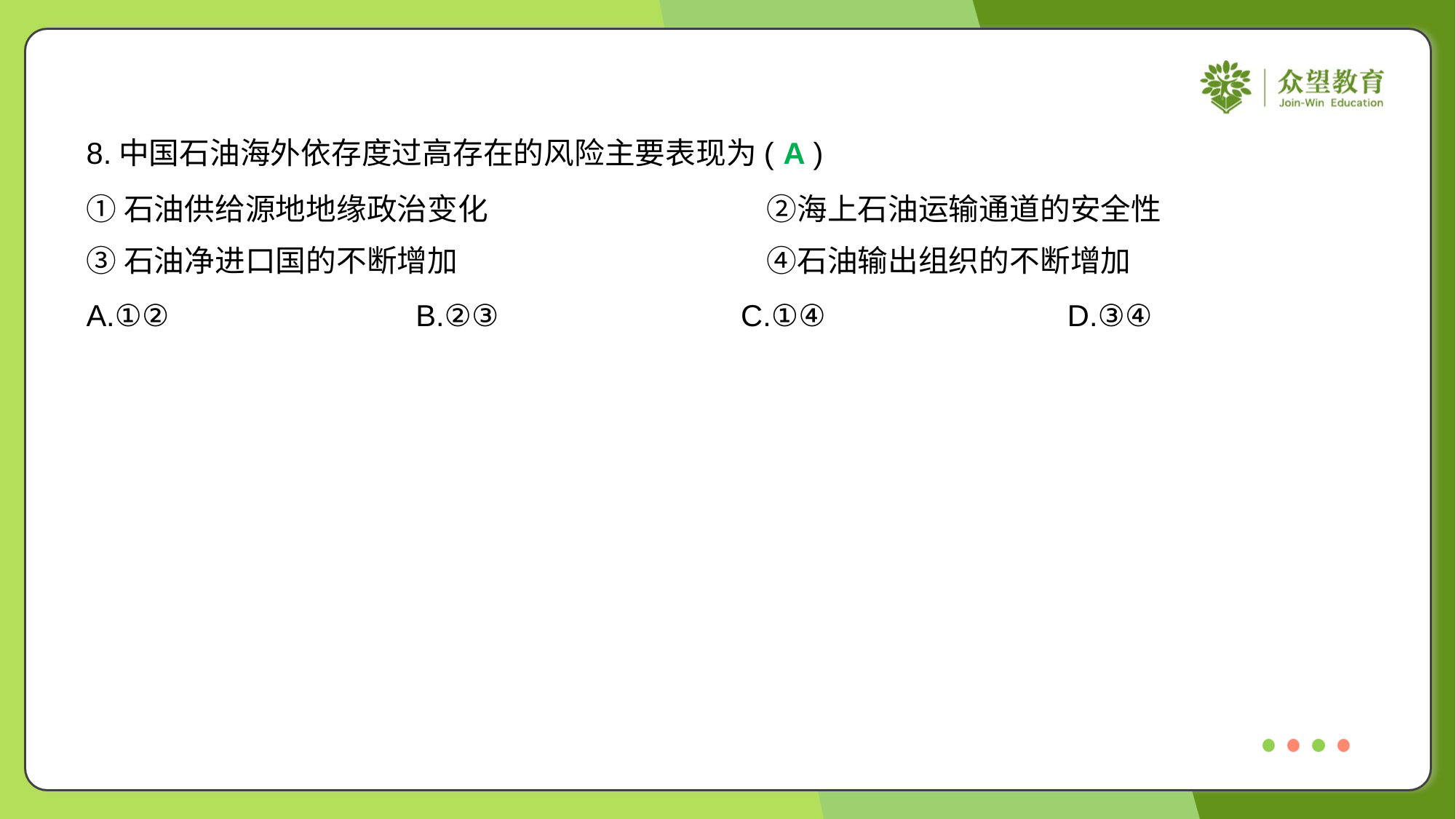

8.中国石油海外依存度过高存在的风险主要表现为(     )
A
①石油供给源地地缘政治变化	②海上石油运输通道的安全性
③石油净进口国的不断增加	④石油输出组织的不断增加
A.①②	B.②③	C.①④	D.③④